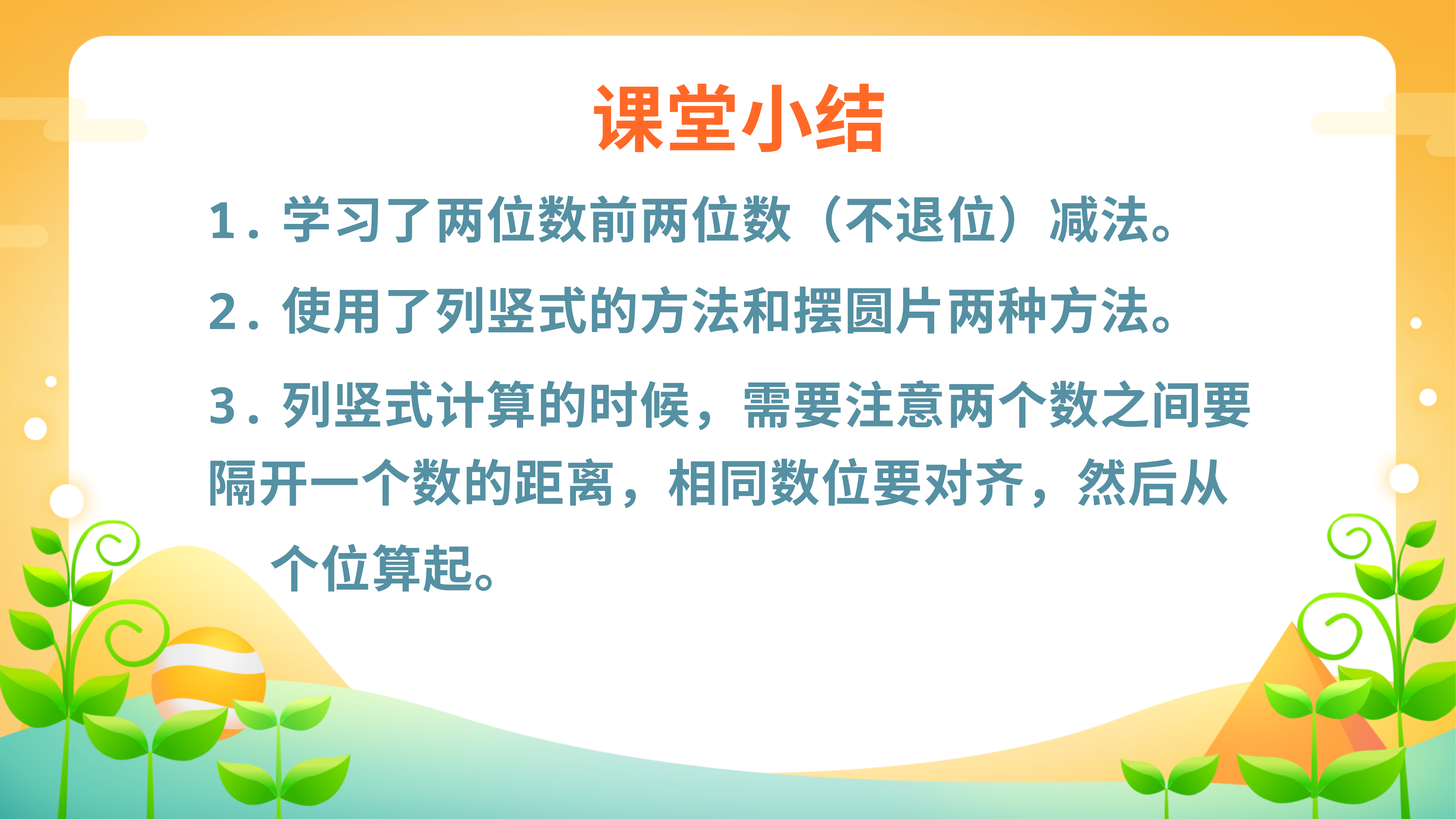

课堂小结
1.学习了两位数前两位数（不退位）减法。
2.使用了列竖式的方法和摆圆片两种方法。
3.列竖式计算的时候，需要注意两个数之间要隔开一个数的距离，相同数位要对齐，然后从
    个位算起。